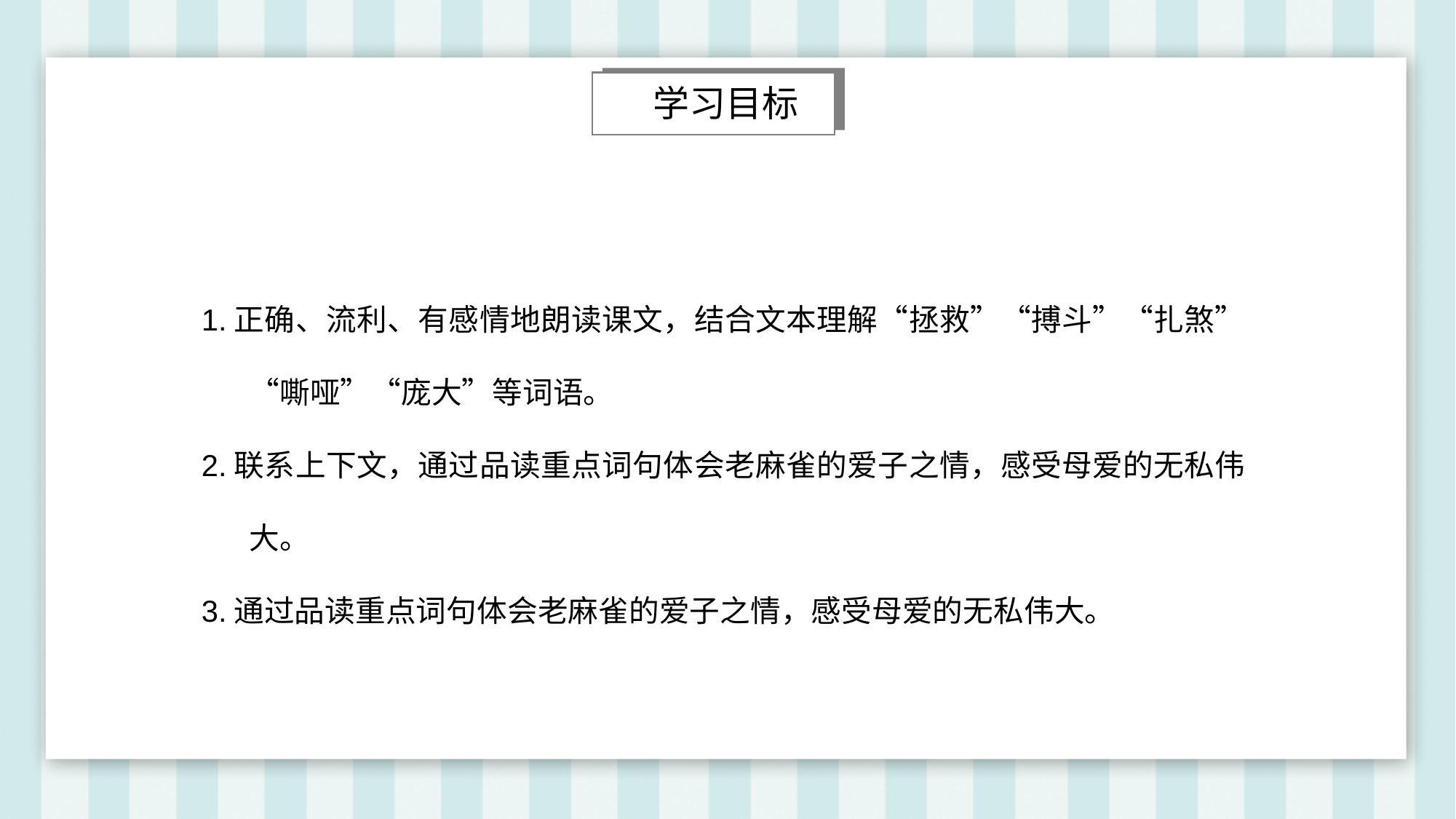

学习目标
1.正确、流利、有感情地朗读课文，结合文本理解“拯救”“搏斗”“扎煞”“嘶哑”“庞大”等词语。
2.联系上下文，通过品读重点词句体会老麻雀的爱子之情，感受母爱的无私伟大。
3.通过品读重点词句体会老麻雀的爱子之情，感受母爱的无私伟大。